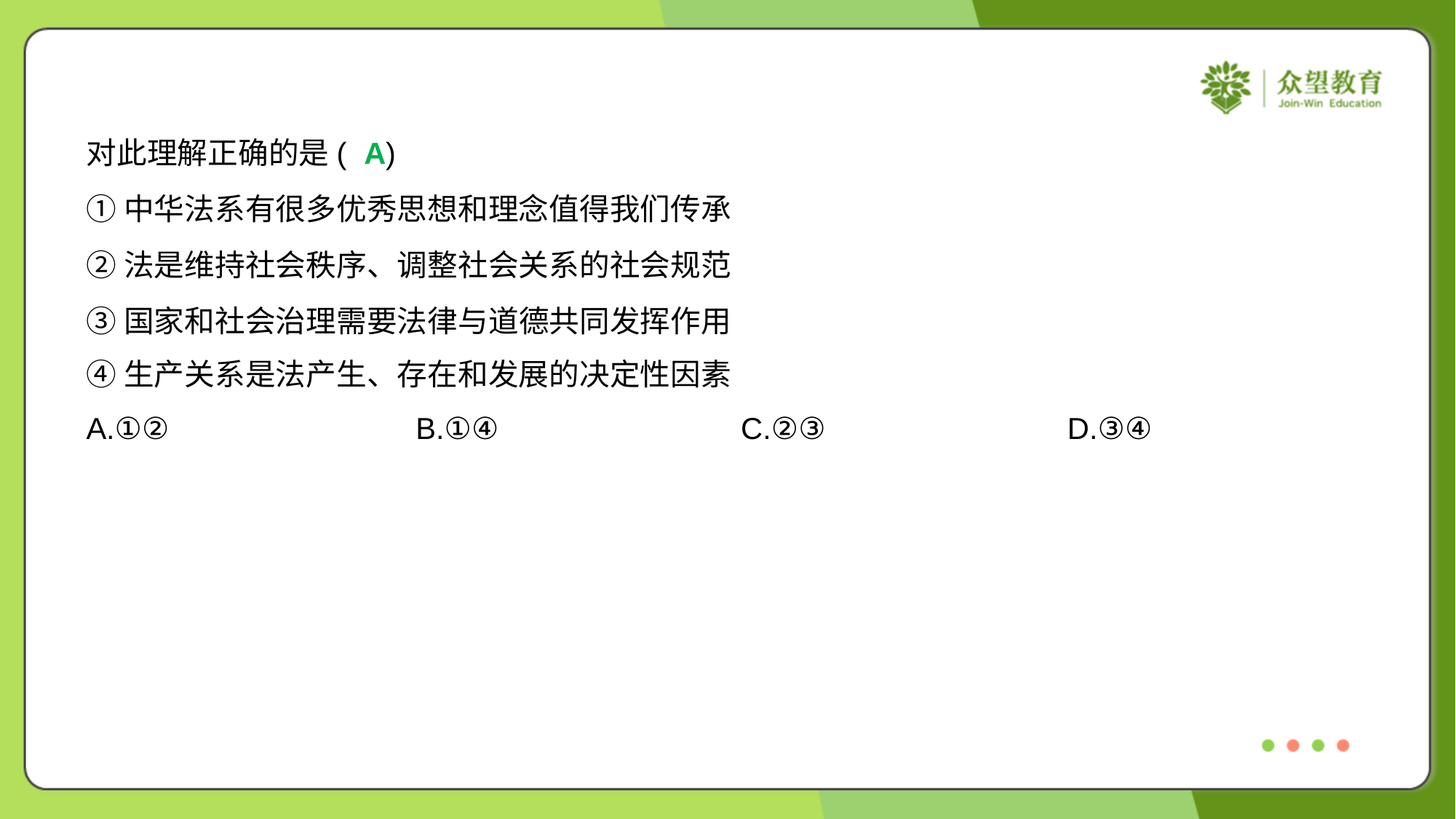

对此理解正确的是(     )
A
①中华法系有很多优秀思想和理念值得我们传承
②法是维持社会秩序、调整社会关系的社会规范
③国家和社会治理需要法律与道德共同发挥作用
④生产关系是法产生、存在和发展的决定性因素
A.①②	B.①④	C.②③	D.③④